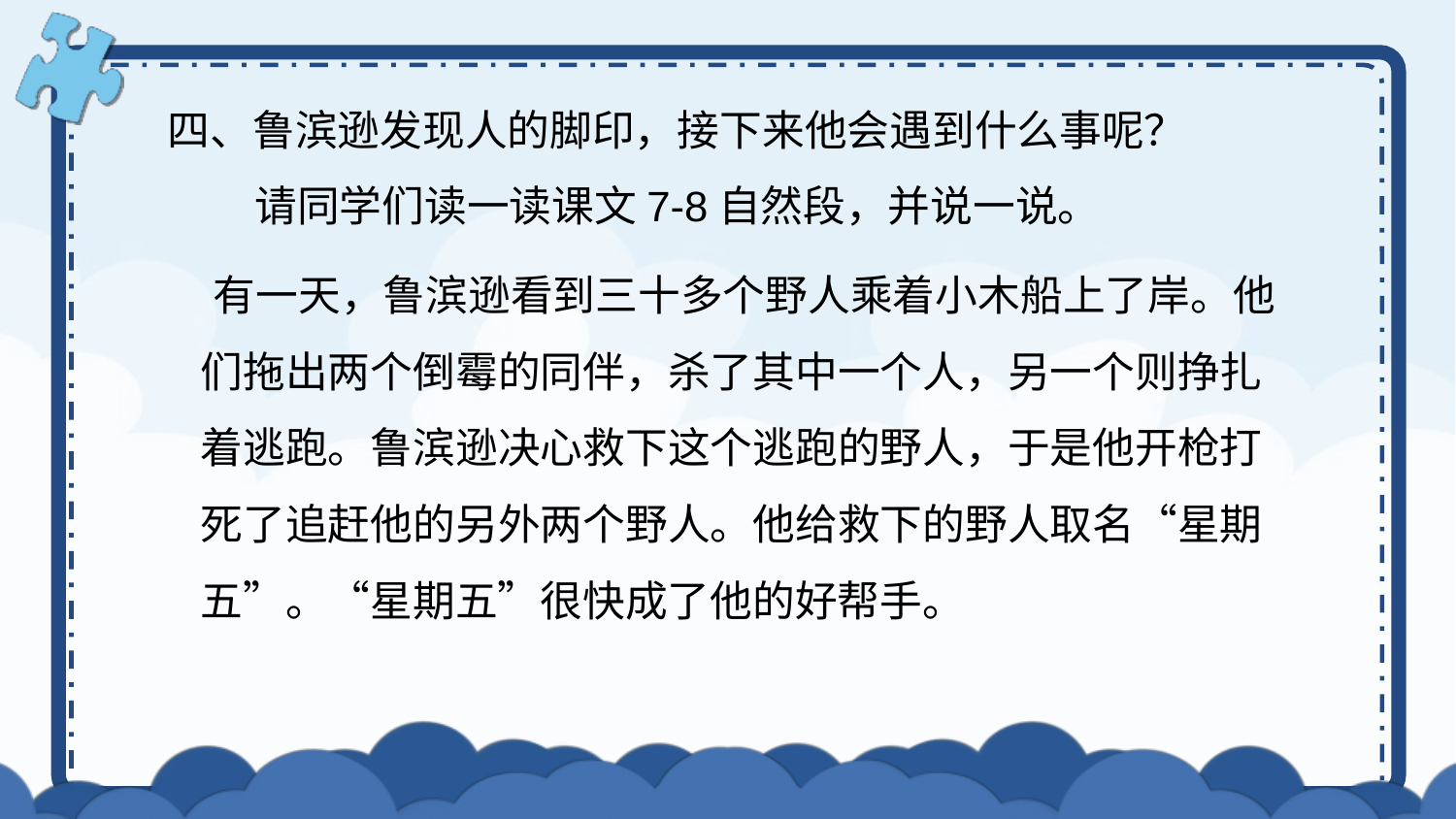

四、鲁滨逊发现人的脚印，接下来他会遇到什么事呢？请同学们读一读课文7-8自然段，并说一说。
       有一天，鲁滨逊看到三十多个野人乘着小木船上了岸。他们拖出两个倒霉的同伴，杀了其中一个人，另一个则挣扎着逃跑。鲁滨逊决心救下这个逃跑的野人，于是他开枪打死了追赶他的另外两个野人。他给救下的野人取名“星期五”。“星期五”很快成了他的好帮手。